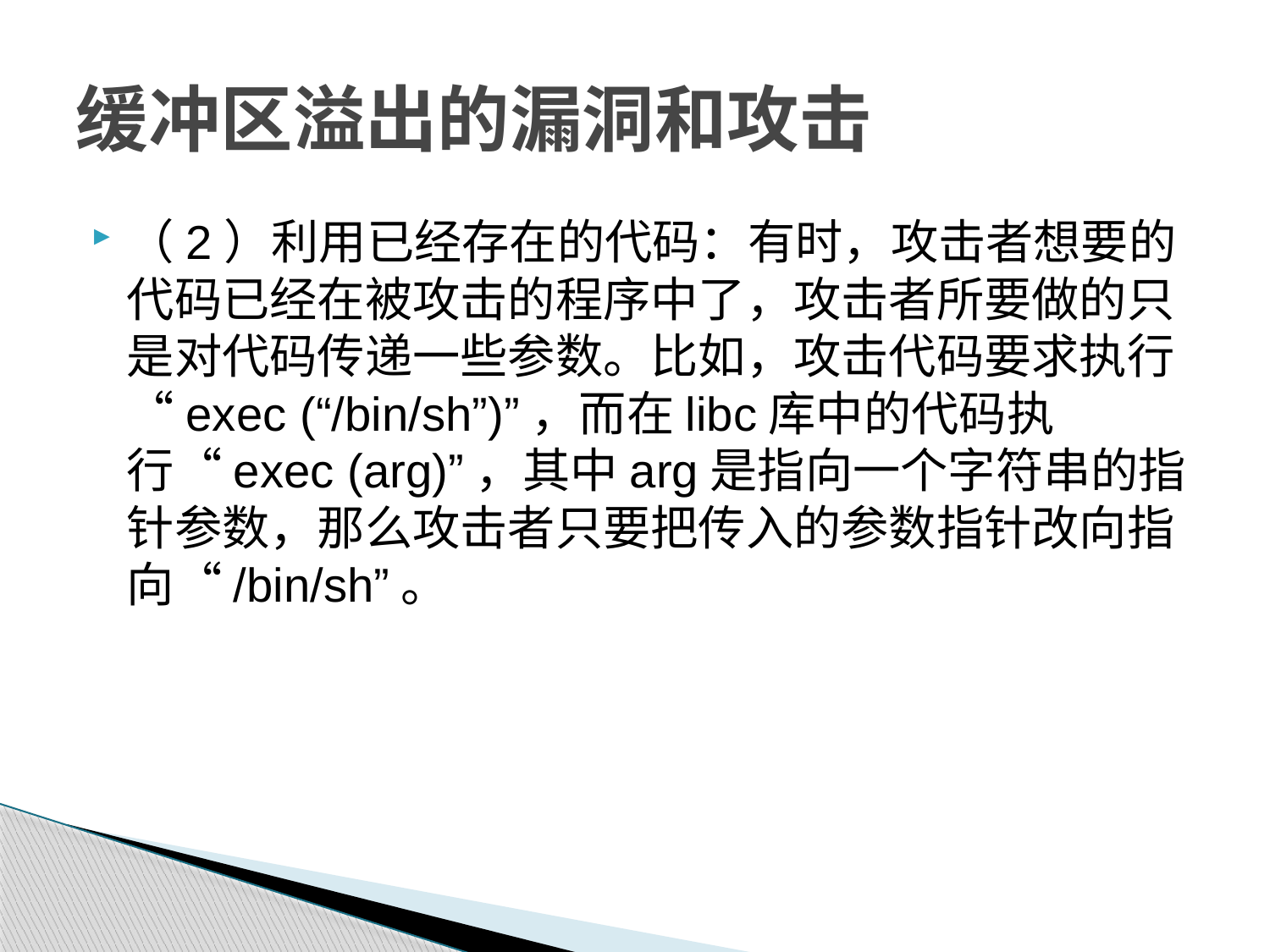

# 缓冲区溢出的漏洞和攻击
（2）利用已经存在的代码：有时，攻击者想要的代码已经在被攻击的程序中了，攻击者所要做的只是对代码传递一些参数。比如，攻击代码要求执行“exec (“/bin/sh”)”，而在libc库中的代码执行“exec (arg)”，其中arg是指向一个字符串的指针参数，那么攻击者只要把传入的参数指针改向指向“/bin/sh”。